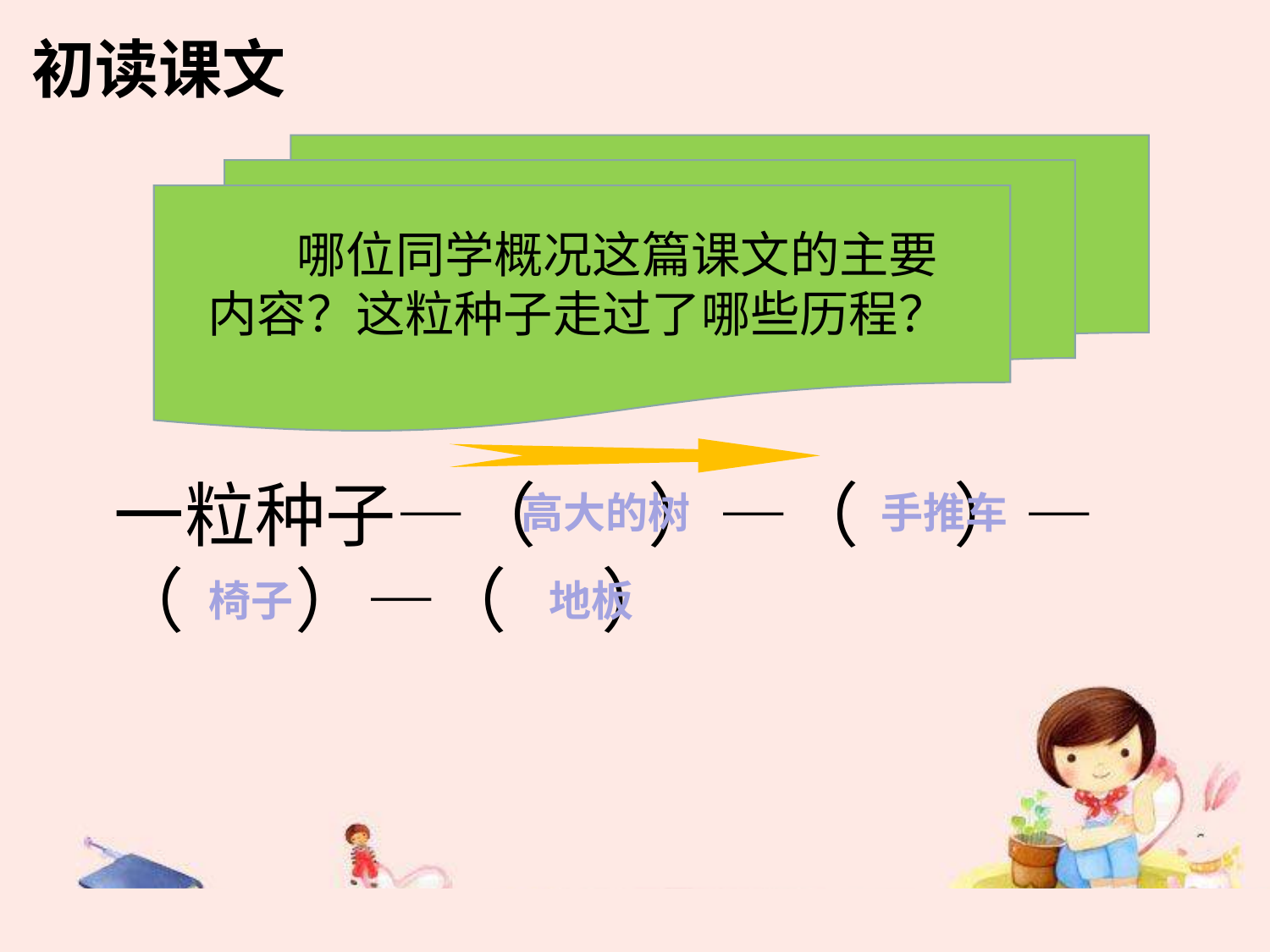

初读课文

       哪位同学概况这篇课文的主要内容？这粒种子走过了哪些历程？

一粒种子—（       ）—（      ）—（       ）—（      ）
高大的树
手推车
椅子
地板